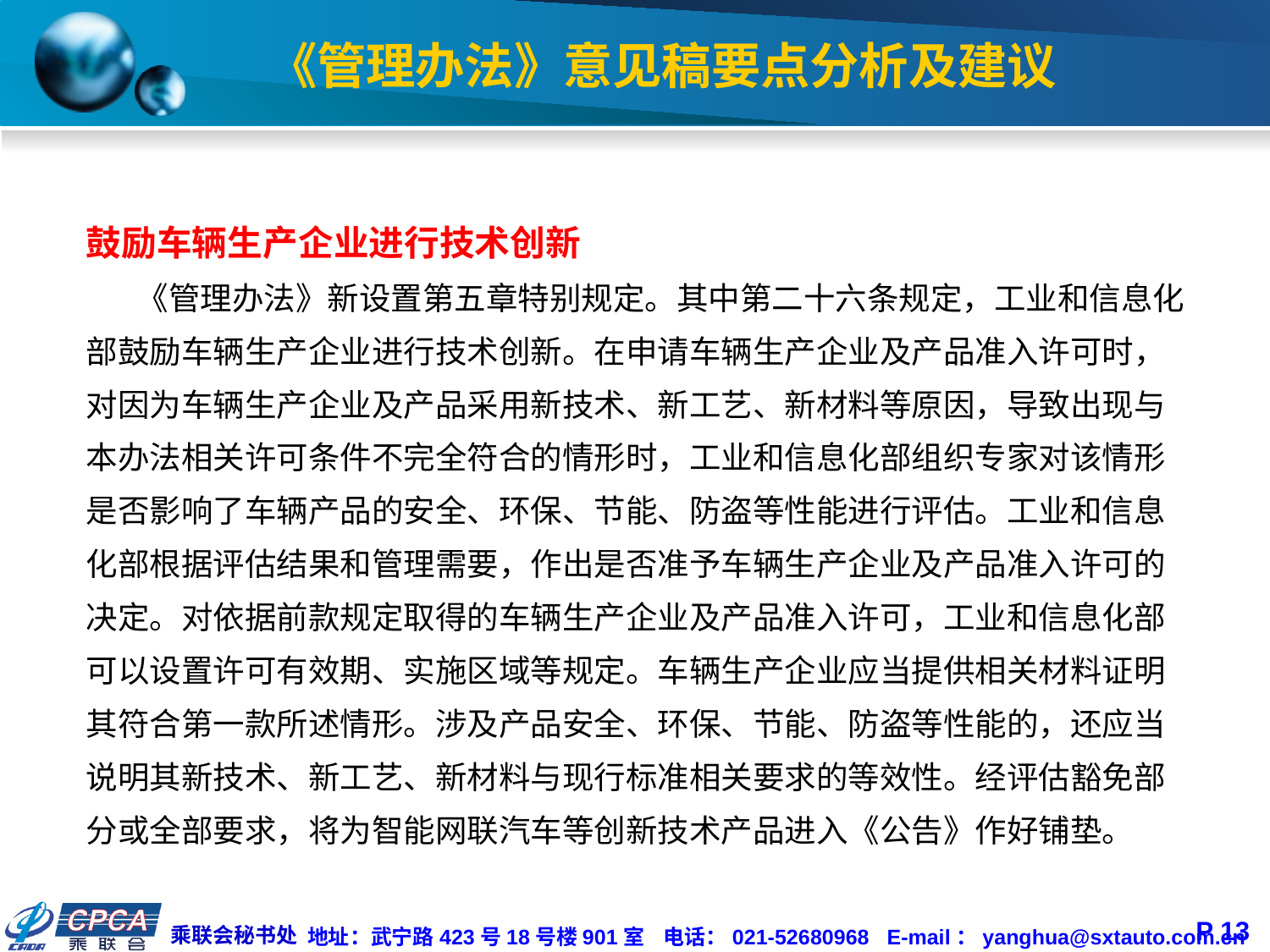

# 《管理办法》意见稿要点分析及建议
鼓励车辆生产企业进行技术创新
      《管理办法》新设置第五章特别规定。其中第二十六条规定，工业和信息化部鼓励车辆生产企业进行技术创新。在申请车辆生产企业及产品准入许可时，对因为车辆生产企业及产品采用新技术、新工艺、新材料等原因，导致出现与本办法相关许可条件不完全符合的情形时，工业和信息化部组织专家对该情形是否影响了车辆产品的安全、环保、节能、防盗等性能进行评估。工业和信息化部根据评估结果和管理需要，作出是否准予车辆生产企业及产品准入许可的决定。对依据前款规定取得的车辆生产企业及产品准入许可，工业和信息化部可以设置许可有效期、实施区域等规定。车辆生产企业应当提供相关材料证明其符合第一款所述情形。涉及产品安全、环保、节能、防盗等性能的，还应当说明其新技术、新工艺、新材料与现行标准相关要求的等效性。经评估豁免部分或全部要求，将为智能网联汽车等创新技术产品进入《公告》作好铺垫。